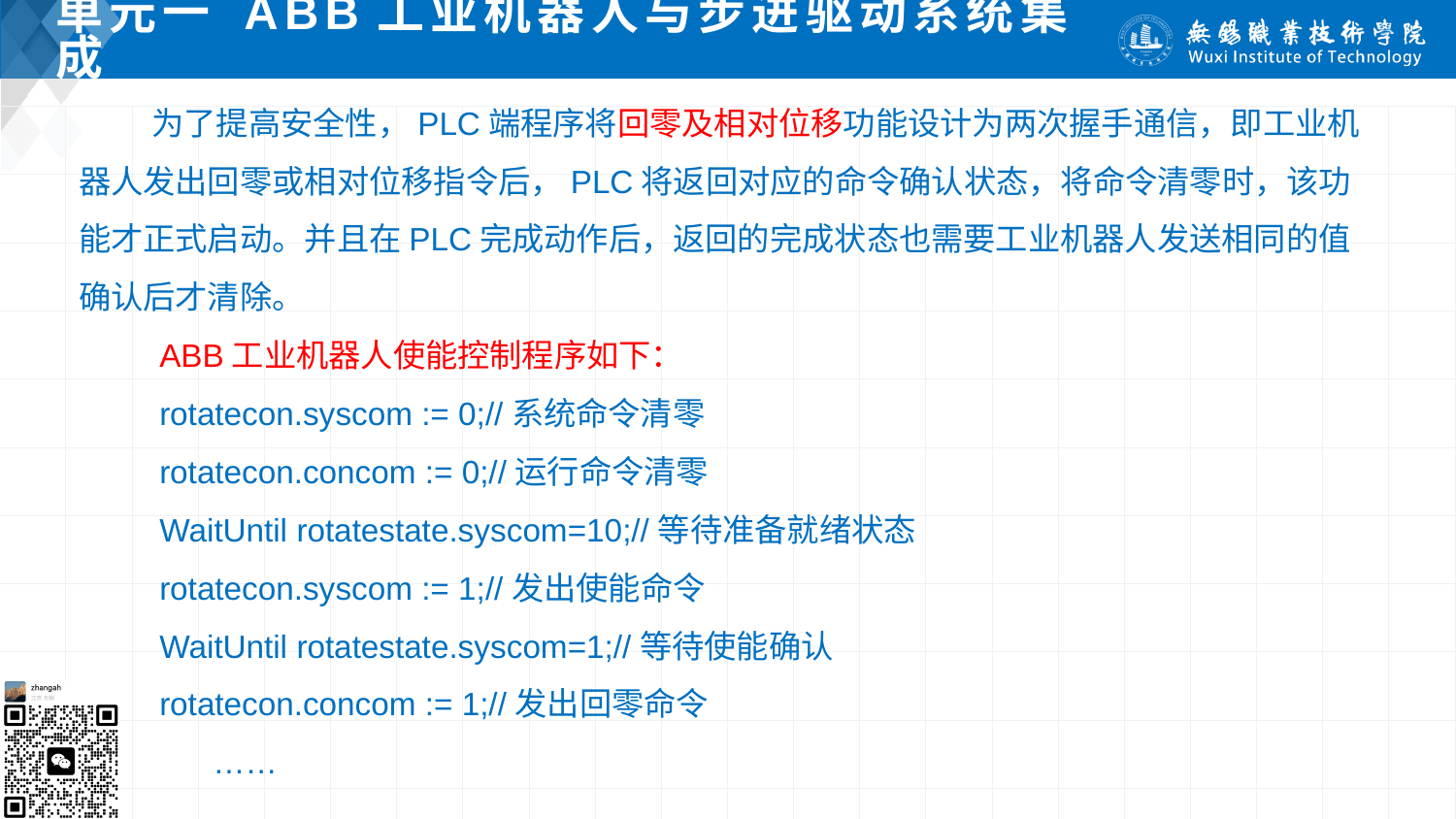

# 单元一 ABB工业机器人与步进驱动系统集成
         为了提高安全性，PLC端程序将回零及相对位移功能设计为两次握手通信，即工业机器人发出回零或相对位移指令后，PLC将返回对应的命令确认状态，将命令清零时，该功能才正式启动。并且在PLC完成动作后，返回的完成状态也需要工业机器人发送相同的值确认后才清除。
         ABB工业机器人使能控制程序如下：
         rotatecon.syscom := 0;//系统命令清零
         rotatecon.concom := 0;//运行命令清零
         WaitUntil rotatestate.syscom=10;//等待准备就绪状态
         rotatecon.syscom := 1;//发出使能命令
         WaitUntil rotatestate.syscom=1;//等待使能确认
         rotatecon.concom := 1;//发出回零命令
               ……